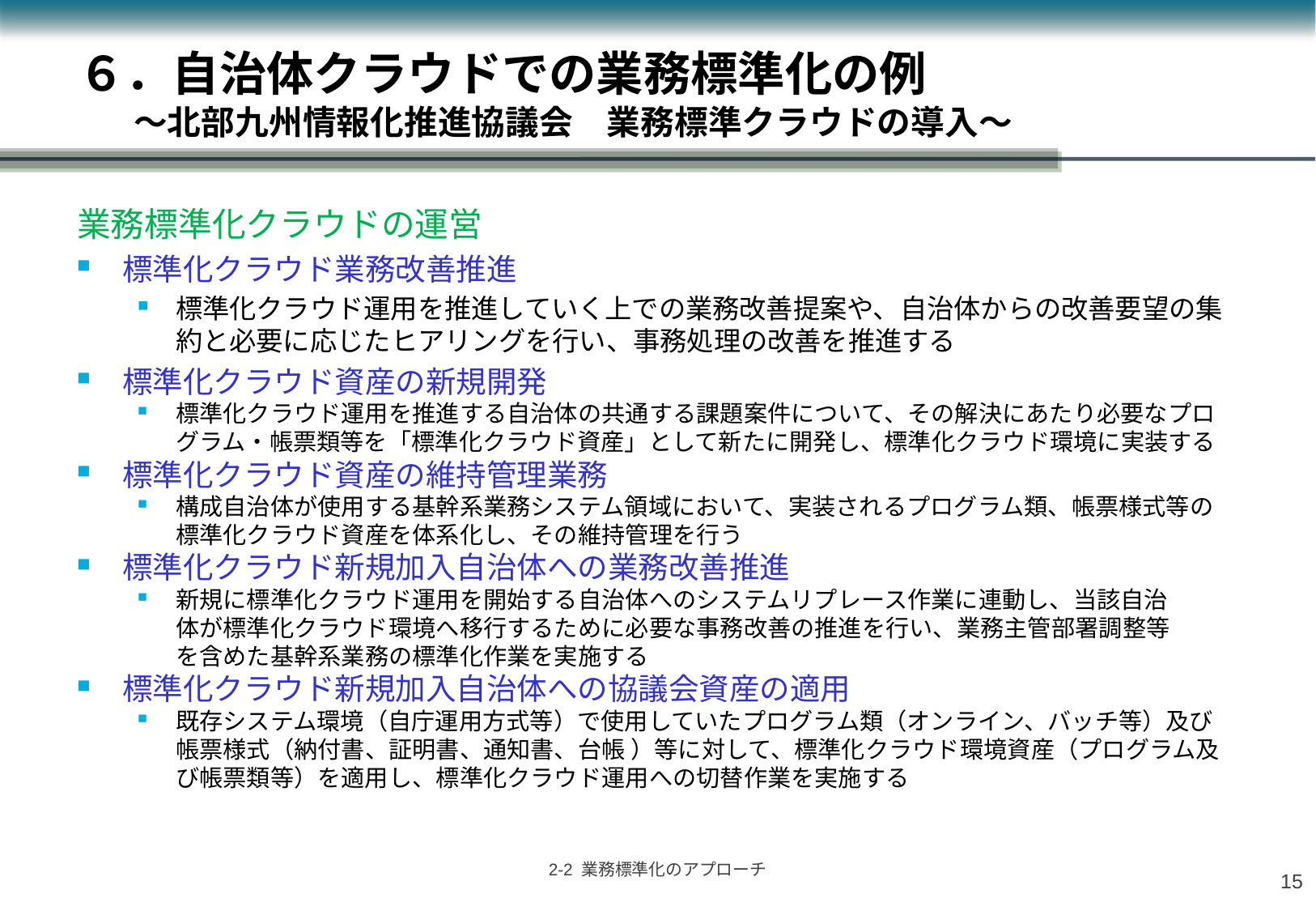

# ６．自治体クラウドでの業務標準化の例 　　　～北部九州情報化推進協議会　業務標準クラウドの導入～

業務標準化クラウドの運営
標準化クラウド業務改善推進
標準化クラウド運用を推進していく上での業務改善提案や、自治体からの改善要望の集約と必要に応じたヒアリングを行い、事務処理の改善を推進する
標準化クラウド資産の新規開発
標準化クラウド運用を推進する自治体の共通する課題案件について、その解決にあたり必要なプログラム・帳票類等を「標準化クラウド資産」として新たに開発し、標準化クラウド環境に実装する
標準化クラウド資産の維持管理業務
構成自治体が使用する基幹系業務システム領域において、実装されるプログラム類、帳票様式等の標準化クラウド資産を体系化し、その維持管理を行う
標準化クラウド新規加入自治体への業務改善推進
新規に標準化クラウド運用を開始する自治体へのシステムリプレース作業に連動し、当該自治
体が標準化クラウド環境へ移行するために必要な事務改善の推進を行い、業務主管部署調整等
を含めた基幹系業務の標準化作業を実施する
標準化クラウド新規加入自治体への協議会資産の適用
既存システム環境（自庁運用方式等）で使用していたプログラム類（オンライン、バッチ等）及び帳票様式（納付書、証明書、通知書、台帳 ）等に対して、標準化クラウド環境資産（プログラム及び帳票類等）を適用し、標準化クラウド運用への切替作業を実施する

15
2-2 業務標準化のアプローチ